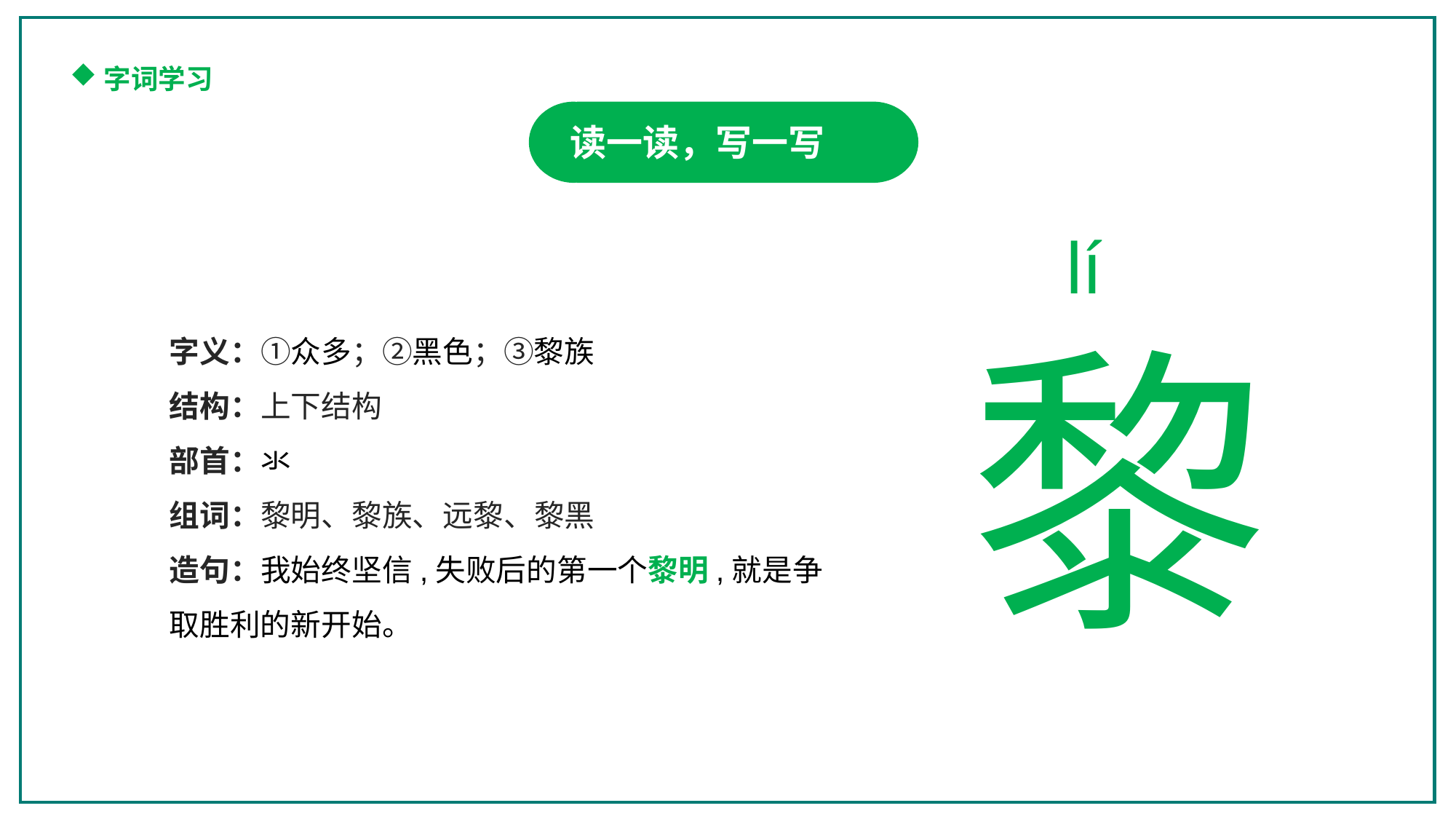

字词学习

读一读，写一写
lí
黎
字义：①众多；②黑色；③黎族
结构：上下结构
部首：氺
组词：黎明、黎族、远黎、黎黑
造句：我始终坚信,失败后的第一个黎明,就是争取胜利的新开始。